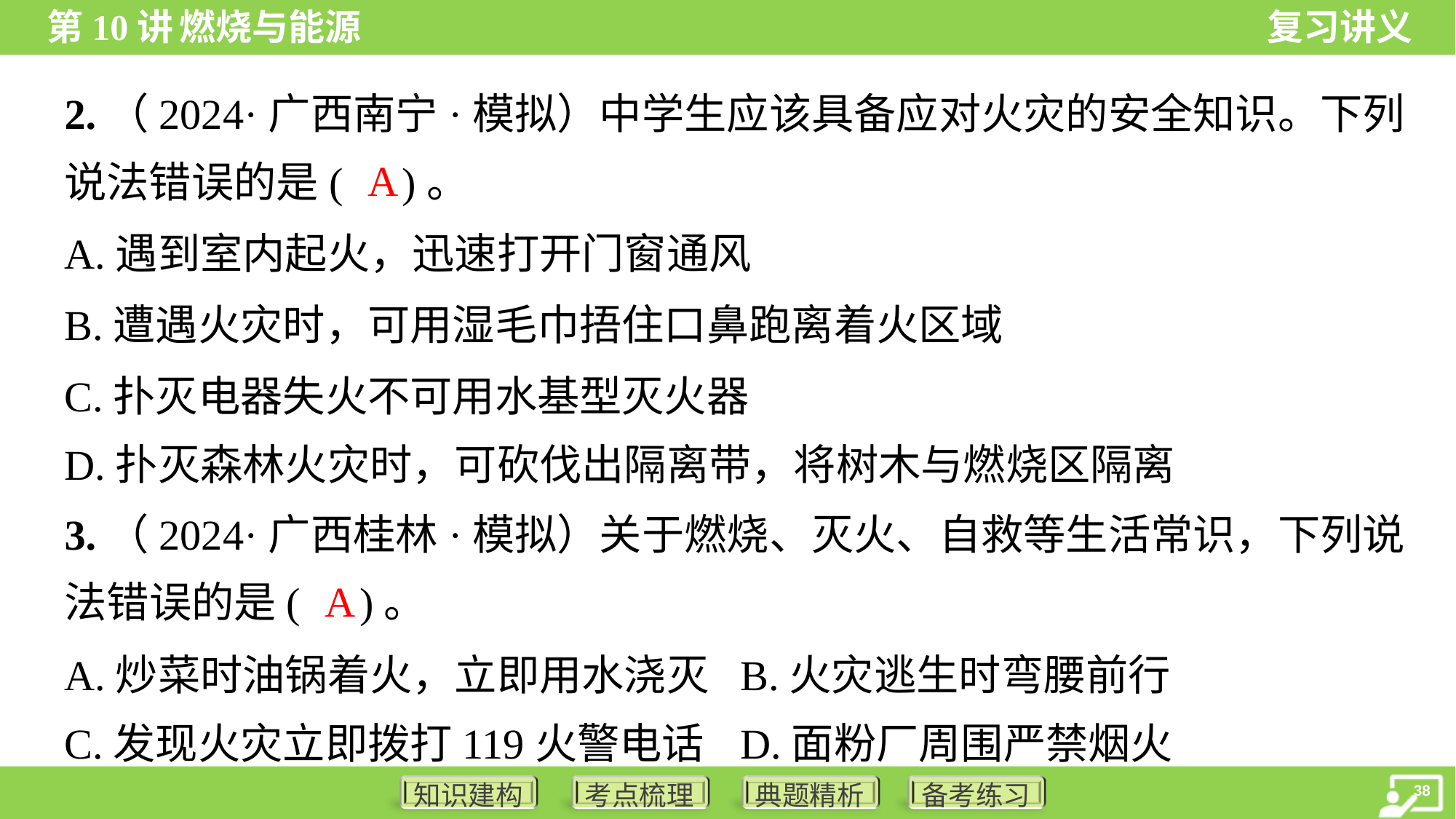

2.（2024·广西南宁·模拟）中学生应该具备应对火灾的安全知识。下列
说法错误的是(     )。
A
A.遇到室内起火，迅速打开门窗通风
B.遭遇火灾时，可用湿毛巾捂住口鼻跑离着火区域
C.扑灭电器失火不可用水基型灭火器
D.扑灭森林火灾时，可砍伐出隔离带，将树木与燃烧区隔离
3.（2024·广西桂林·模拟）关于燃烧、灭火、自救等生活常识，下列说
法错误的是(     )。
A
A.炒菜时油锅着火，立即用水浇灭	B.火灾逃生时弯腰前行
C.发现火灾立即拨打119火警电话	D.面粉厂周围严禁烟火